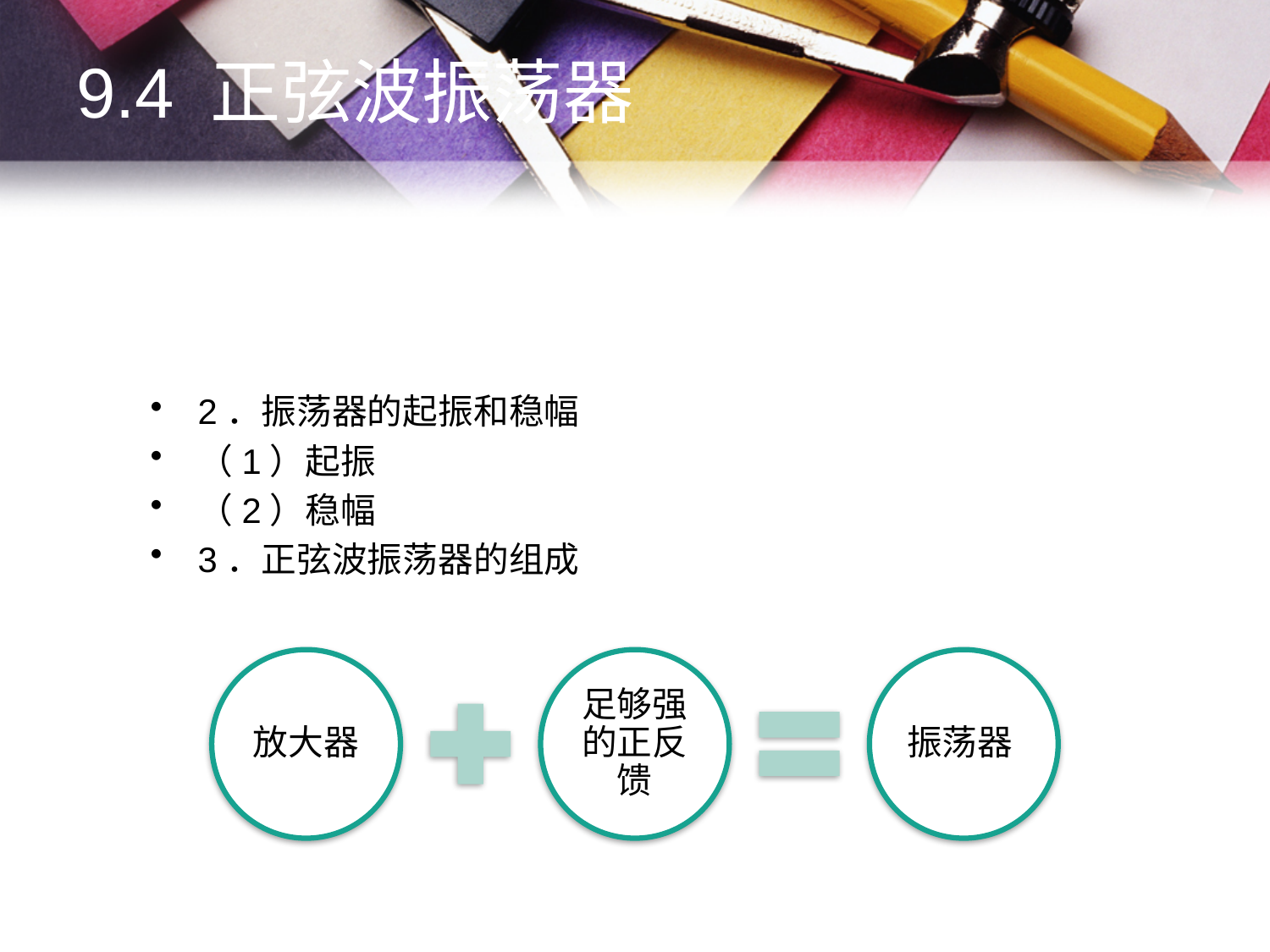

9.4 正弦波振荡器

#
2．振荡器的起振和稳幅
（1）起振
（2）稳幅
3．正弦波振荡器的组成

放大器

足够强的正反馈

振荡器